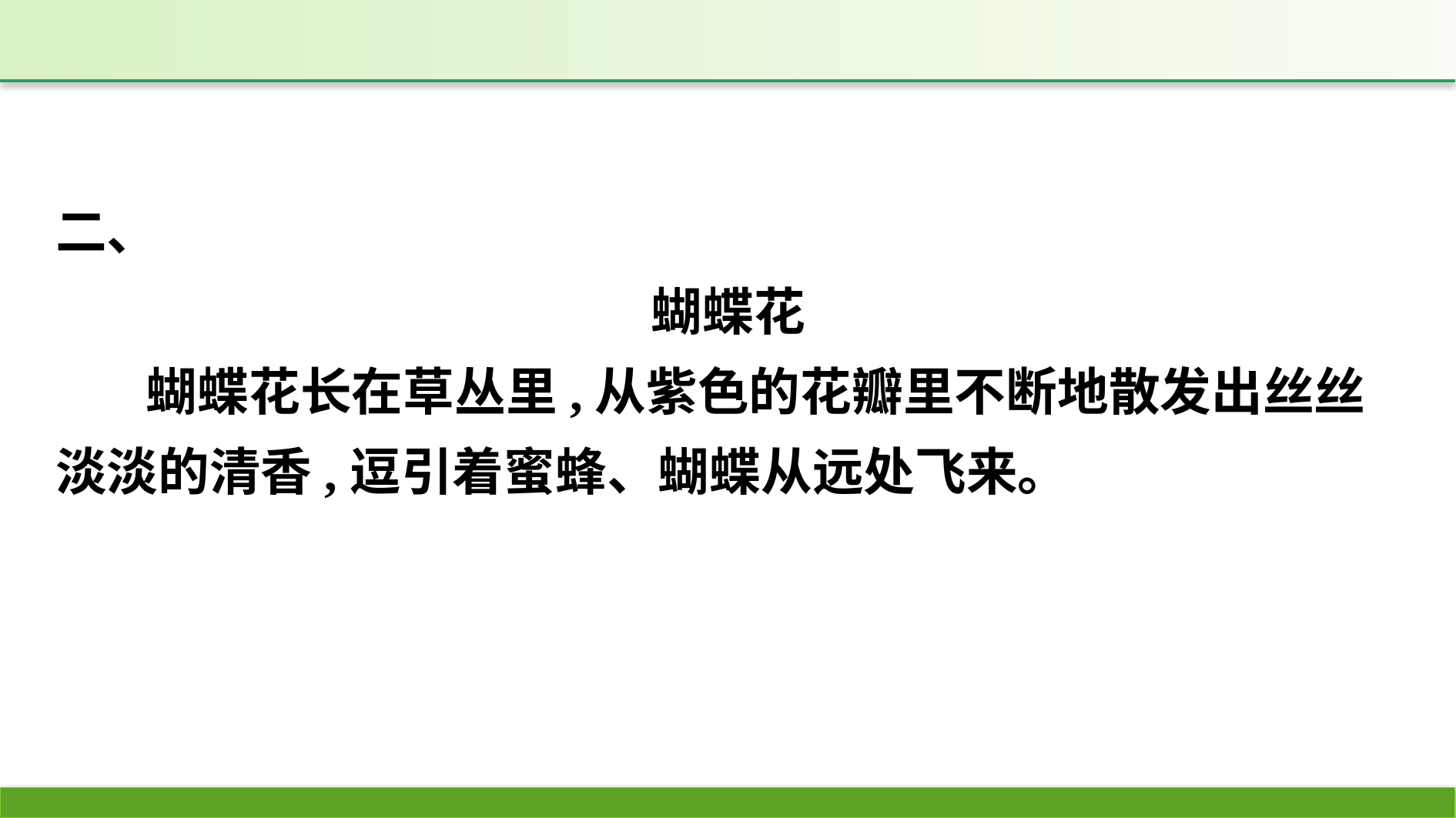

二、
蝴蝶花
蝴蝶花长在草丛里,从紫色的花瓣里不断地散发出丝丝淡淡的清香,逗引着蜜蜂、蝴蝶从远处飞来。